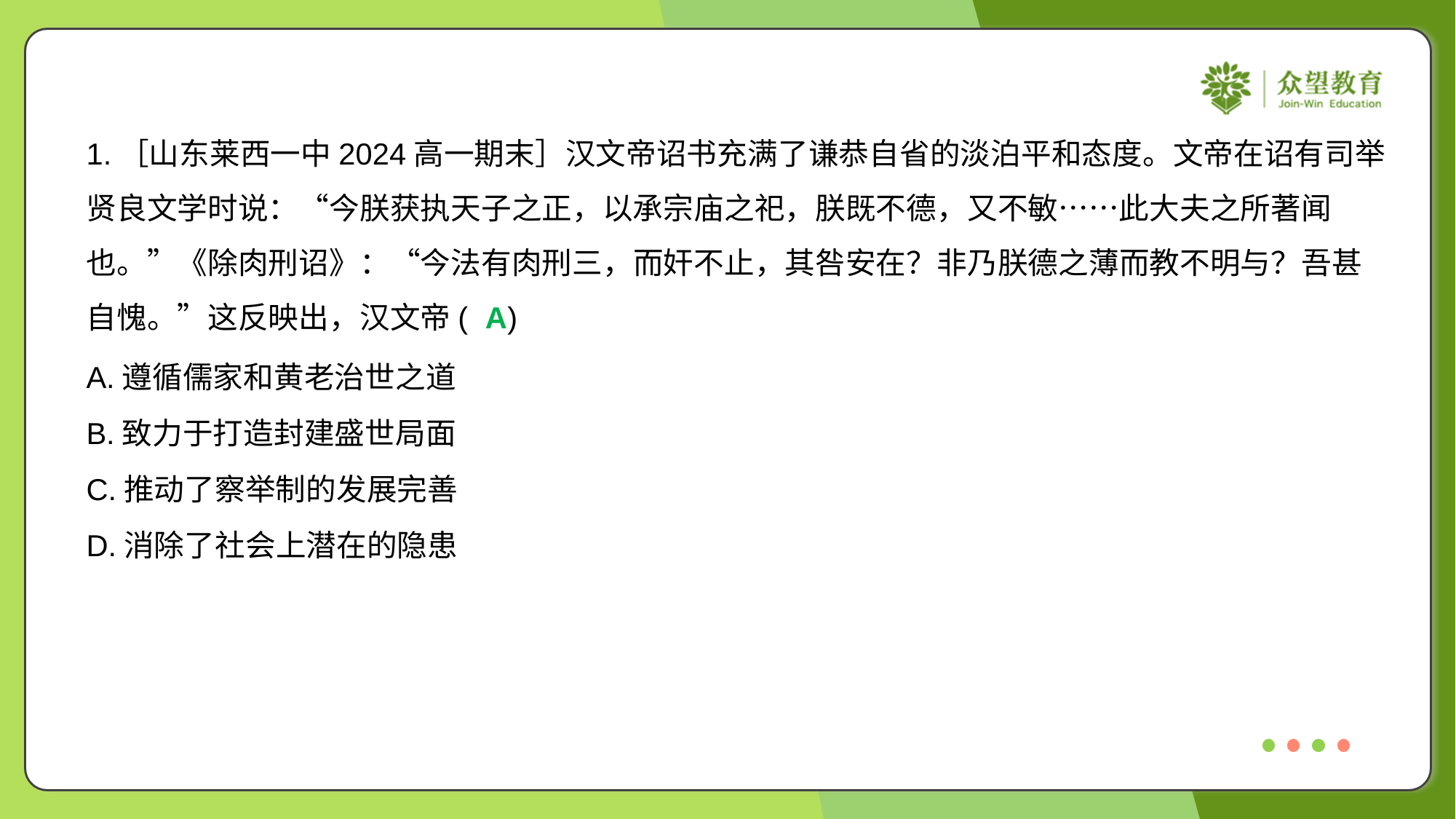

1.［山东莱西一中2024高一期末］汉文帝诏书充满了谦恭自省的淡泊平和态度。文帝在诏有司举
贤良文学时说：“今朕获执天子之正，以承宗庙之祀，朕既不德，又不敏……此大夫之所著闻
也。”《除肉刑诏》：“今法有肉刑三，而奸不止，其咎安在？非乃朕德之薄而教不明与？吾甚
自愧。”这反映出，汉文帝(     )
A
A.遵循儒家和黄老治世之道
B.致力于打造封建盛世局面
C.推动了察举制的发展完善
D.消除了社会上潜在的隐患